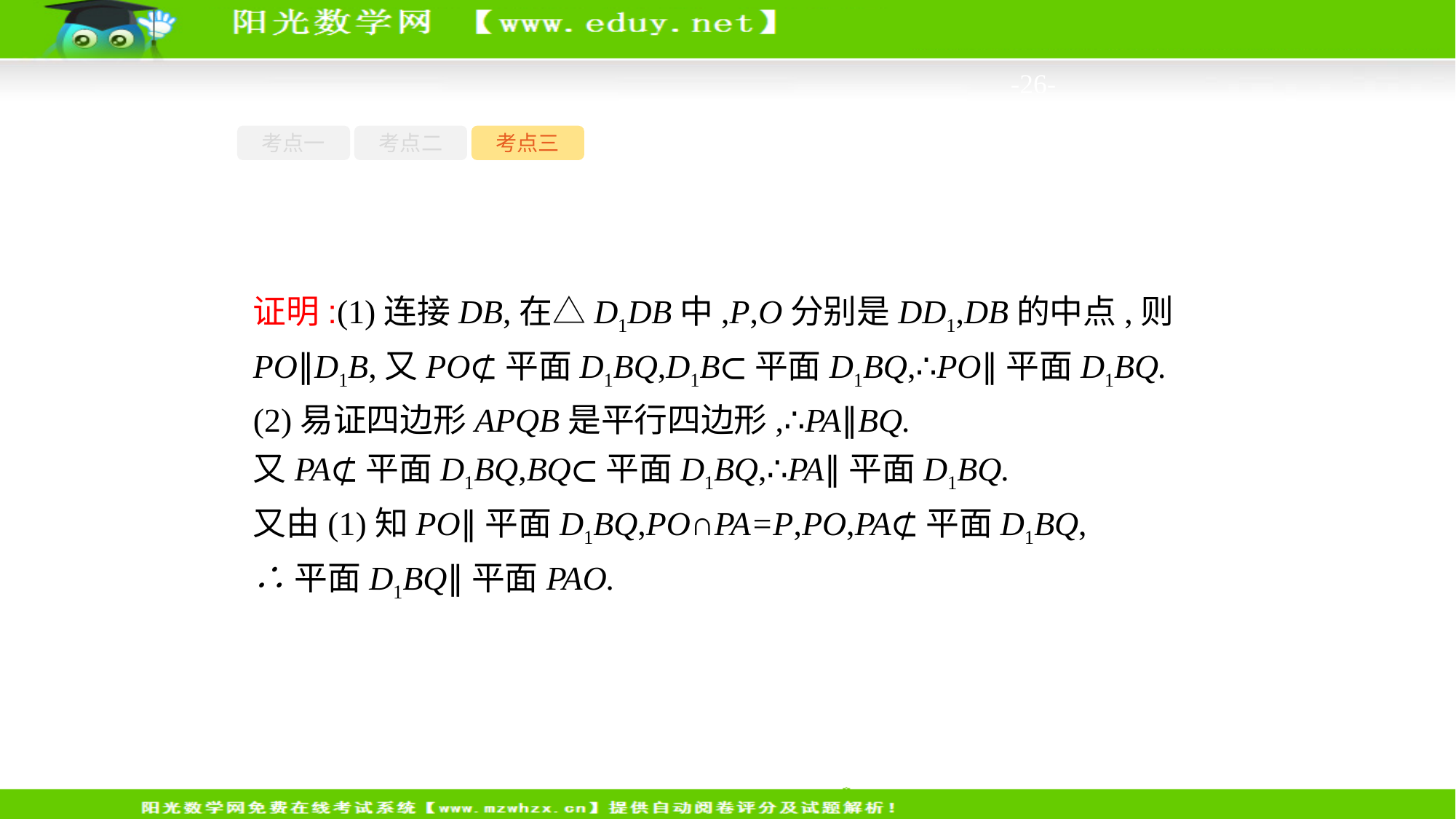

-26-
考点一
考点二
考点三
证明:(1)连接DB,在△D1DB中,P,O分别是DD1,DB的中点,则PO∥D1B,又PO⊄平面D1BQ,D1B⊂平面D1BQ,∴PO∥平面D1BQ.
(2)易证四边形APQB是平行四边形,∴PA∥BQ.
又PA⊄平面D1BQ,BQ⊂平面D1BQ,∴PA∥平面D1BQ.
又由(1)知PO∥平面D1BQ,PO∩PA=P,PO,PA⊄平面D1BQ,
∴平面D1BQ∥平面PAO.